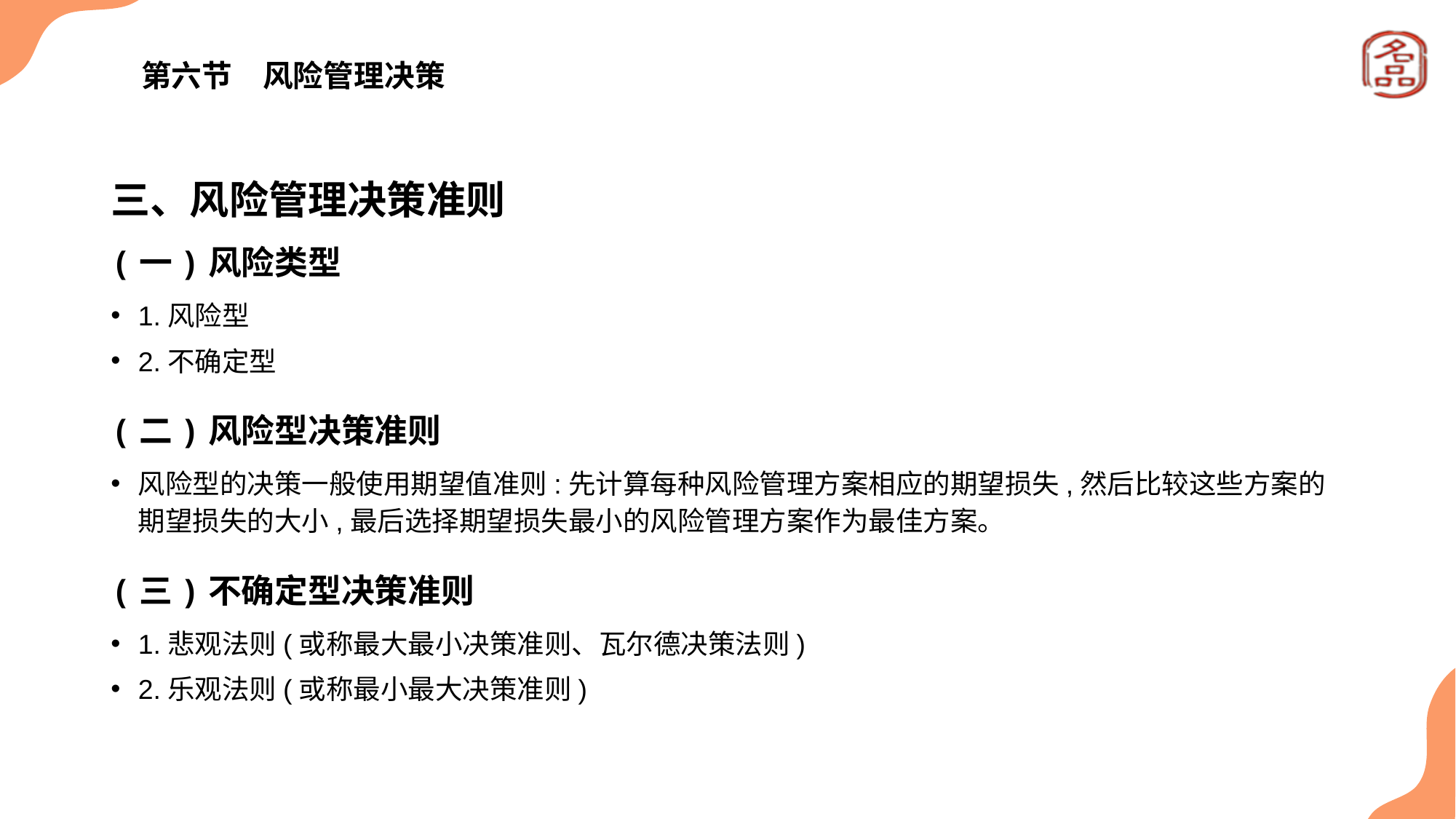

# 第六节　风险管理决策
三、风险管理决策准则
(一)风险类型
1.风险型
2.不确定型
(二)风险型决策准则
风险型的决策一般使用期望值准则:先计算每种风险管理方案相应的期望损失,然后比较这些方案的期望损失的大小,最后选择期望损失最小的风险管理方案作为最佳方案。
(三)不确定型决策准则
1.悲观法则(或称最大最小决策准则、瓦尔德决策法则)
2.乐观法则(或称最小最大决策准则)